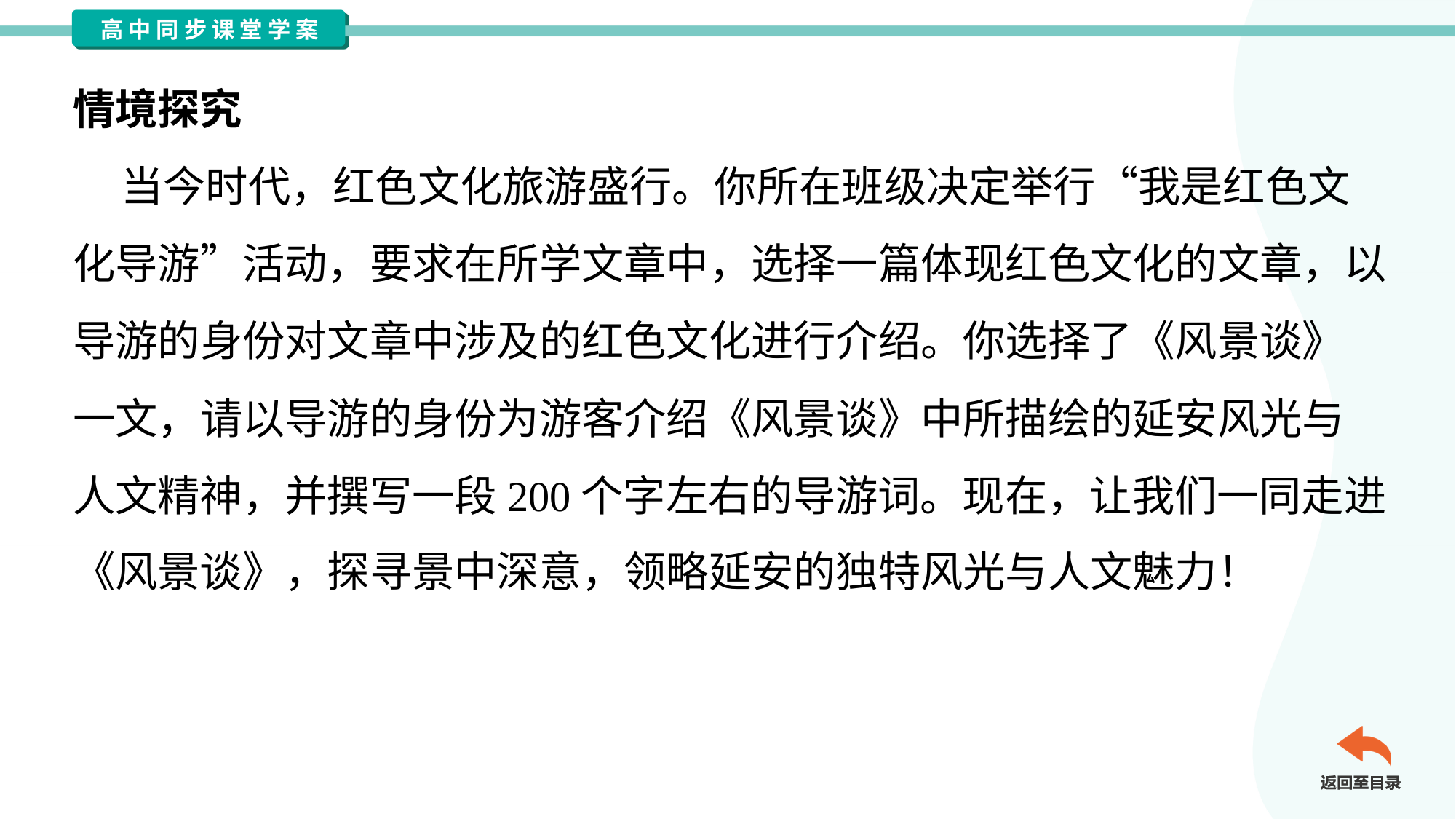

情境探究
    当今时代，红色文化旅游盛行。你所在班级决定举行“我是红色文
化导游”活动，要求在所学文章中，选择一篇体现红色文化的文章，以
导游的身份对文章中涉及的红色文化进行介绍。你选择了《风景谈》
一文，请以导游的身份为游客介绍《风景谈》中所描绘的延安风光与
人文精神，并撰写一段200个字左右的导游词。现在，让我们一同走进
《风景谈》，探寻景中深意，领略延安的独特风光与人文魅力！